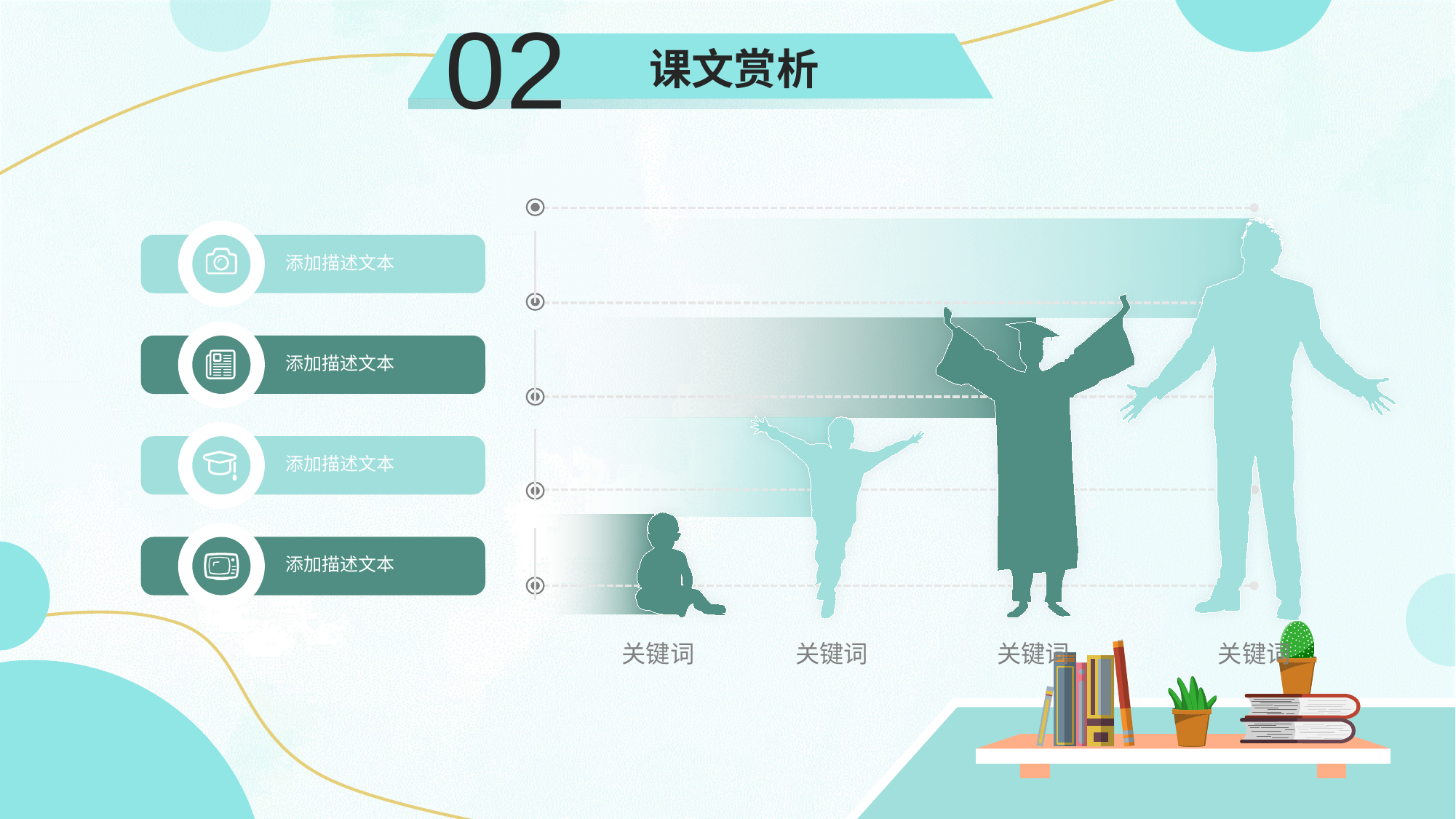

02

课文赏析

添加描述文本

添加描述文本

添加描述文本

添加描述文本

关键词
关键词
关键词
关键词